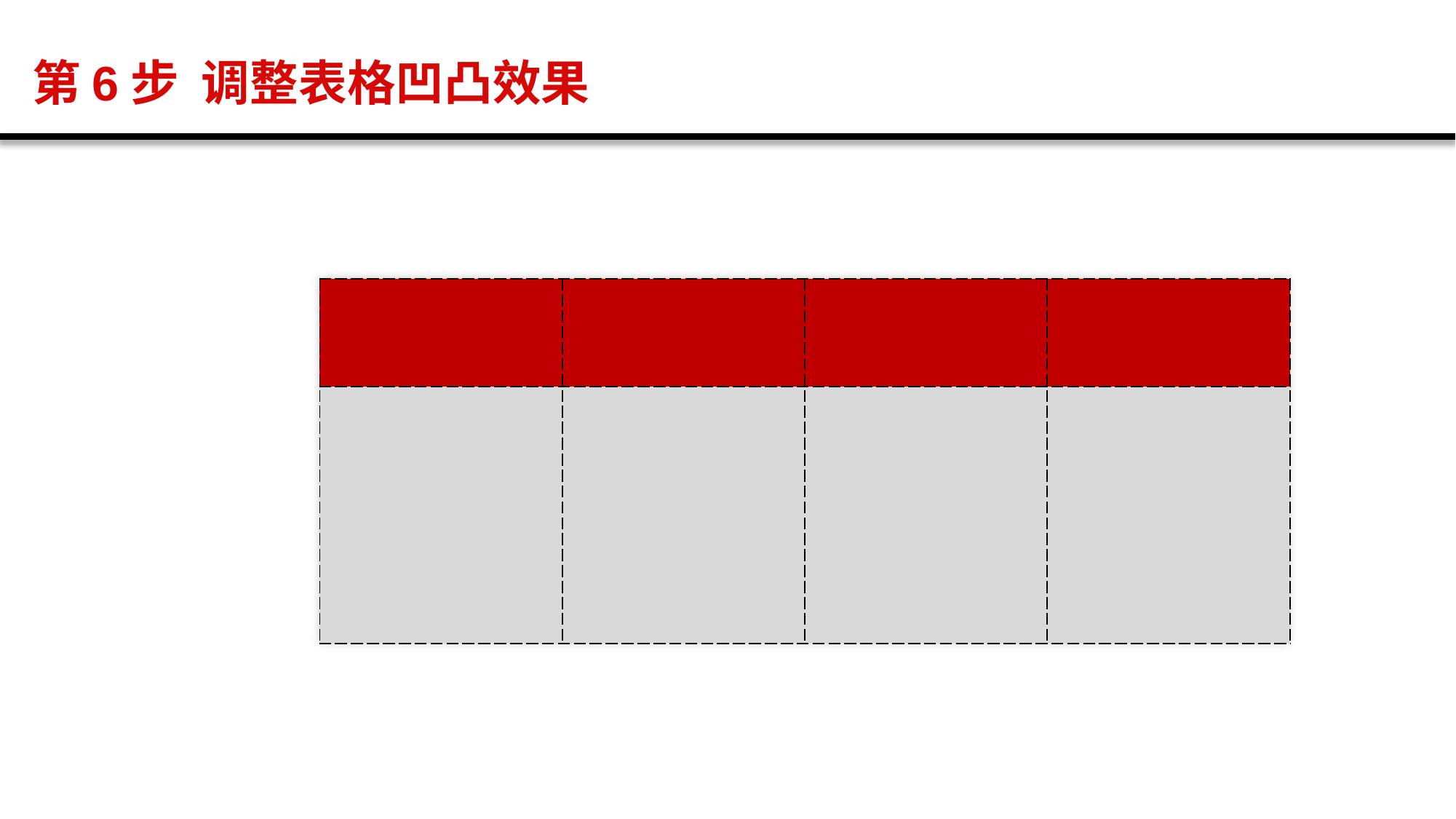

第6步  调整表格凹凸效果
|  |  |  |  |
| --- | --- | --- | --- |
|  |  |  |  |